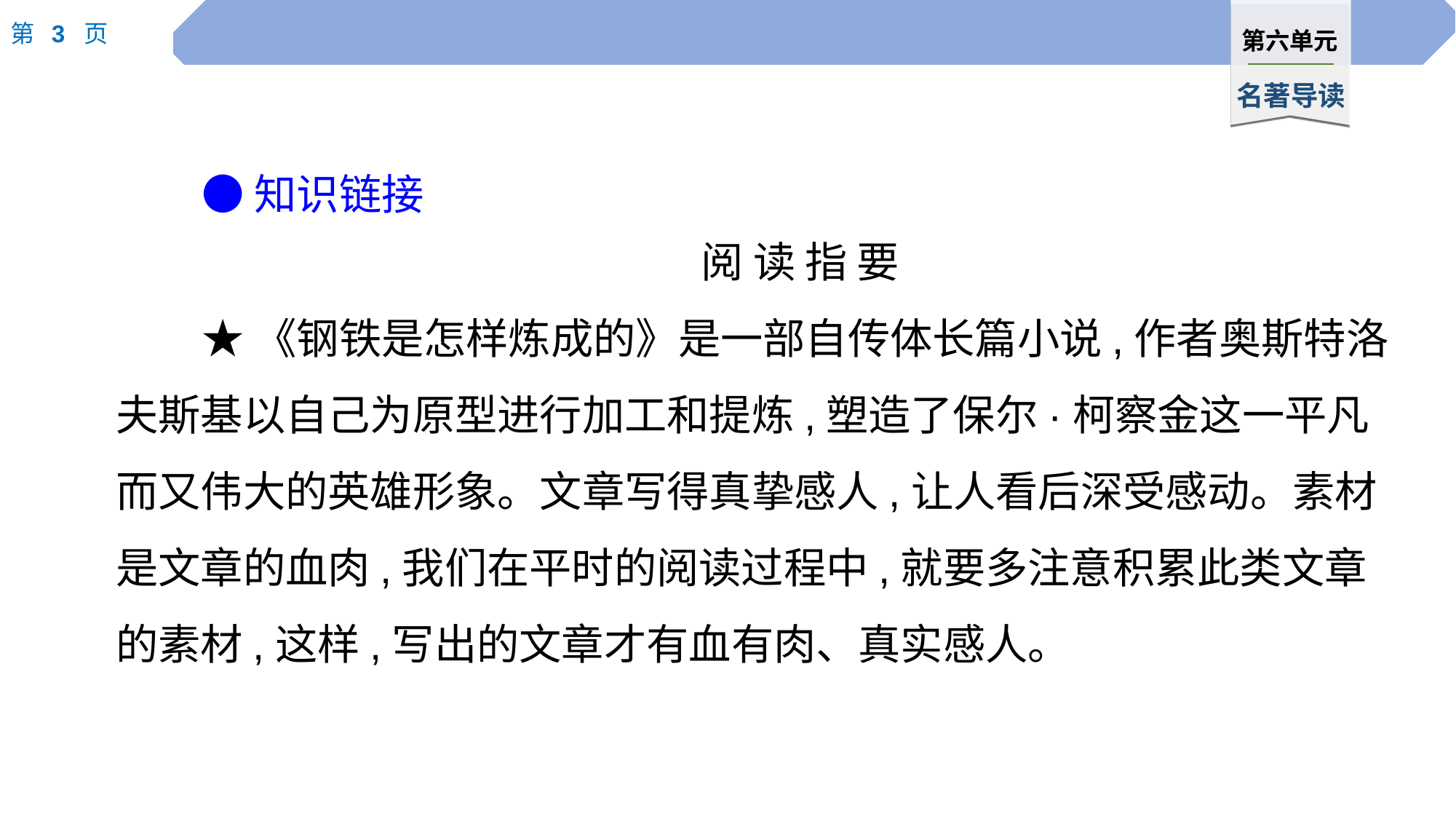

●知识链接
阅 读 指 要
★《钢铁是怎样炼成的》是一部自传体长篇小说,作者奥斯特洛夫斯基以自己为原型进行加工和提炼,塑造了保尔·柯察金这一平凡而又伟大的英雄形象。文章写得真挚感人,让人看后深受感动。素材是文章的血肉,我们在平时的阅读过程中,就要多注意积累此类文章的素材,这样,写出的文章才有血有肉、真实感人。